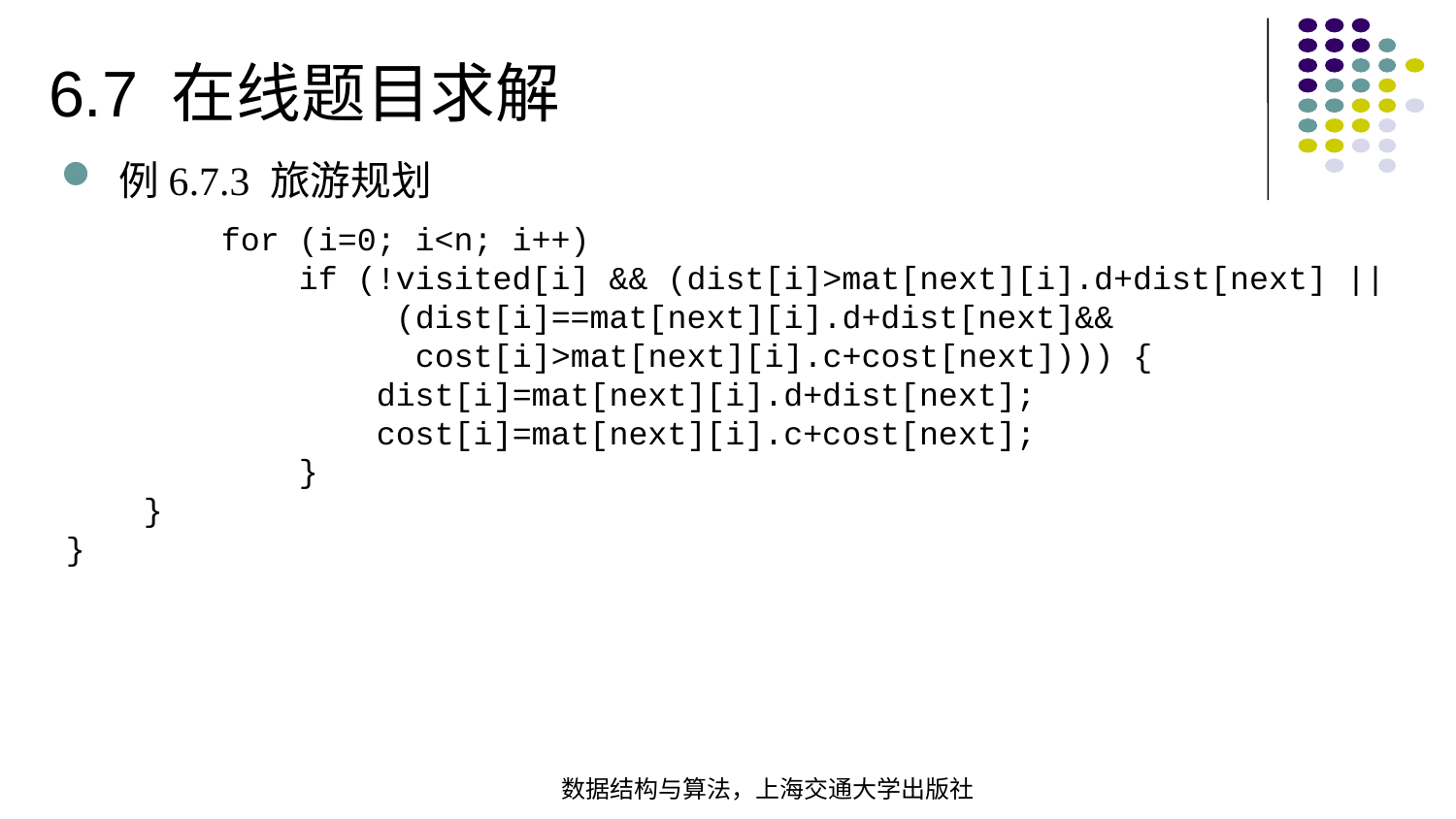

6.7 在线题目求解
例6.7.3 旅游规划
        for (i=0; i<n; i++)            if (!visited[i] && (dist[i]>mat[next][i].d+dist[next] ||                 (dist[i]==mat[next][i].d+dist[next]&&                  cost[i]>mat[next][i].c+cost[next]))) {                dist[i]=mat[next][i].d+dist[next];                cost[i]=mat[next][i].c+cost[next];            }    }
}